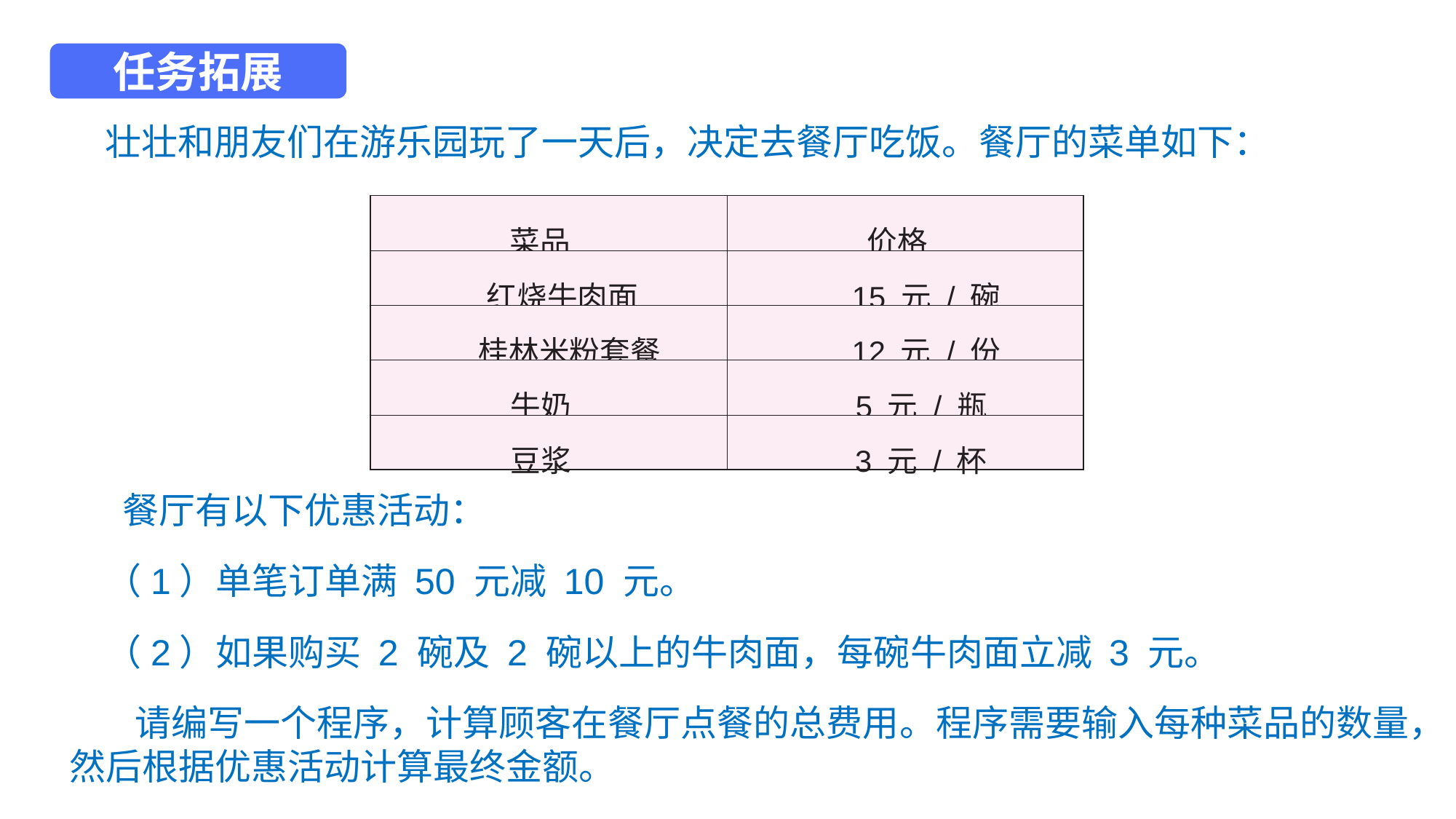

任务拓展
壮壮和朋友们在游乐园玩了一天后，决定去餐厅吃饭。餐厅的菜单如下：
| 菜品 | 价格 |
| --- | --- |
| 红烧牛肉面 | 15 元 / 碗 |
| 桂林米粉套餐 | 12 元 / 份 |
| 牛奶 | 5 元 / 瓶 |
| 豆浆 | 3 元 / 杯 |
 餐厅有以下优惠活动：
（1）单笔订单满 50 元减 10 元。
（2）如果购买 2 碗及 2 碗以上的牛肉面，每碗牛肉面立减 3 元。
  请编写一个程序，计算顾客在餐厅点餐的总费用。程序需要输入每种菜品的数量，然后根据优惠活动计算最终金额。